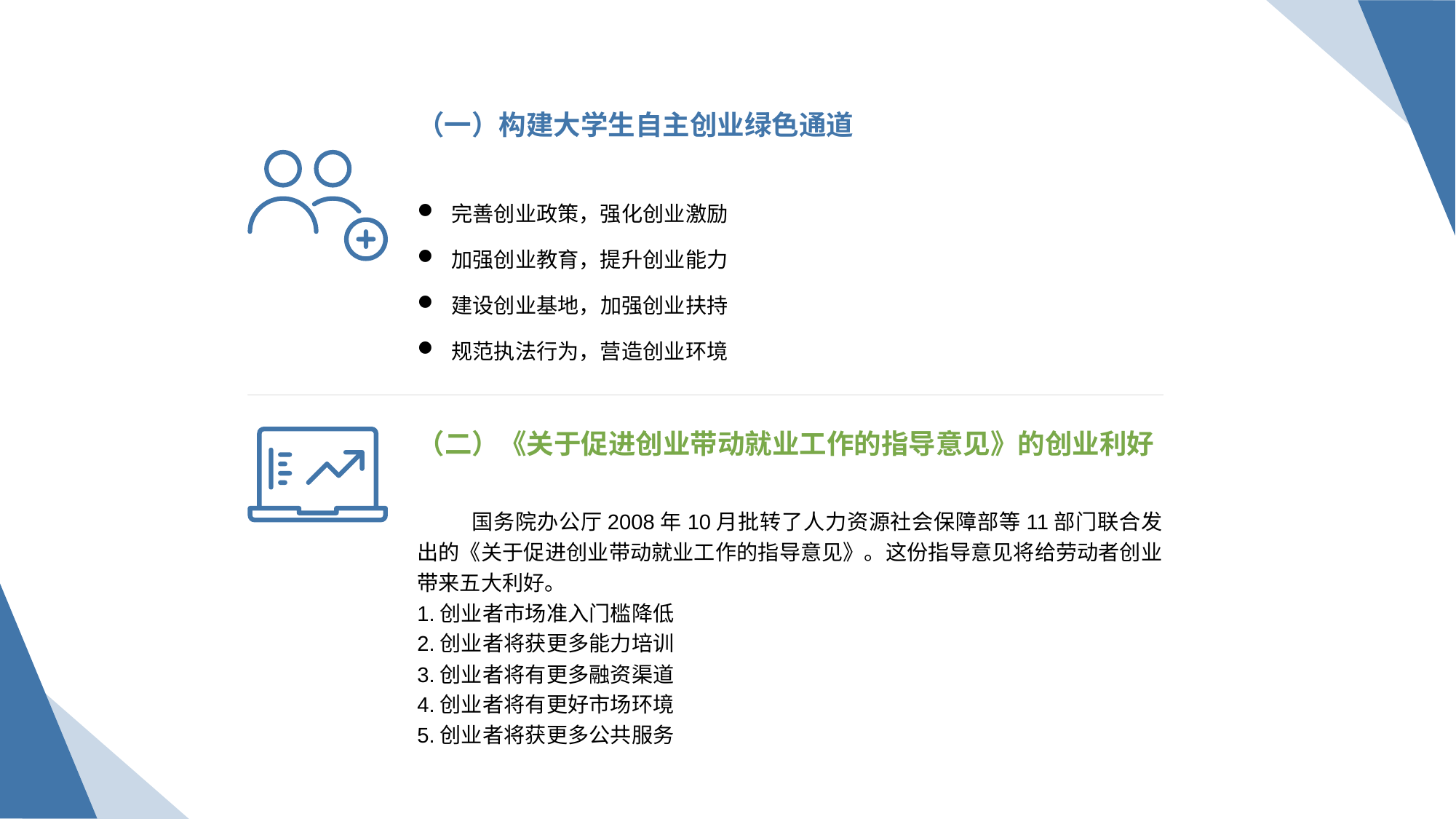

（一）构建大学生自主创业绿色通道

完善创业政策，强化创业激励
加强创业教育，提升创业能力
建设创业基地，加强创业扶持
规范执法行为，营造创业环境
（二）《关于促进创业带动就业工作的指导意见》的创业利好

国务院办公厅2008年10月批转了人力资源社会保障部等11部门联合发出的《关于促进创业带动就业工作的指导意见》。这份指导意见将给劳动者创业带来五大利好。
1.创业者市场准入门槛降低
2.创业者将获更多能力培训
3.创业者将有更多融资渠道
4.创业者将有更好市场环境
5.创业者将获更多公共服务